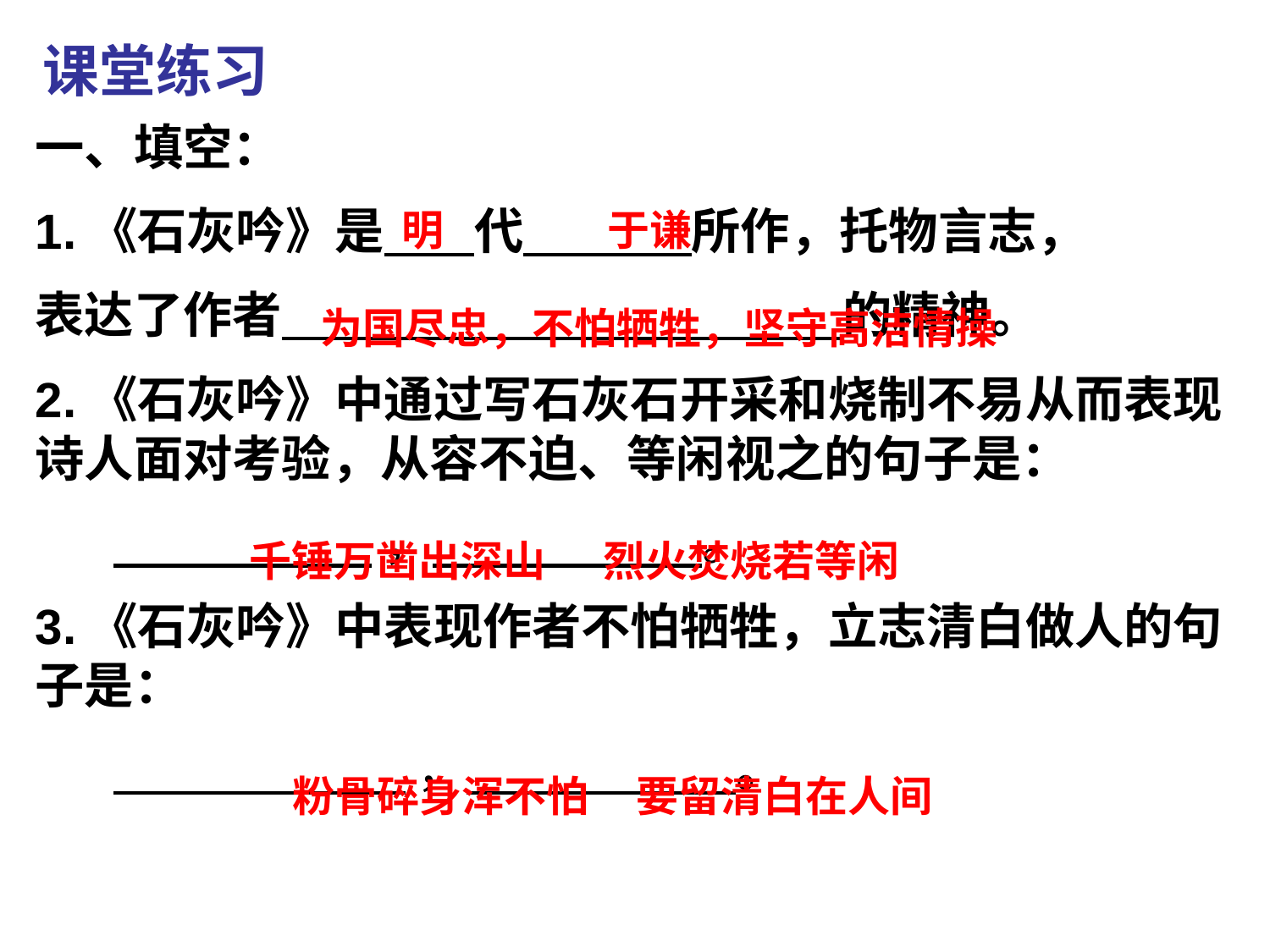

课堂练习

一、填空：
1.《石灰吟》是        代               所作，托物言志，
表达了作者                                                  的精神。
2.《石灰吟》中通过写石灰石开采和烧制不易从而表现诗人面对考验，从容不迫、等闲视之的句子是：
                              ，                        。
3.《石灰吟》中表现作者不怕牺牲，立志清白做人的句子是：
                                 ，                        。

明
于谦
为国尽忠，不怕牺牲，坚守高洁情操
千锤万凿出深山      烈火焚烧若等闲
粉骨碎身浑不怕     要留清白在人间